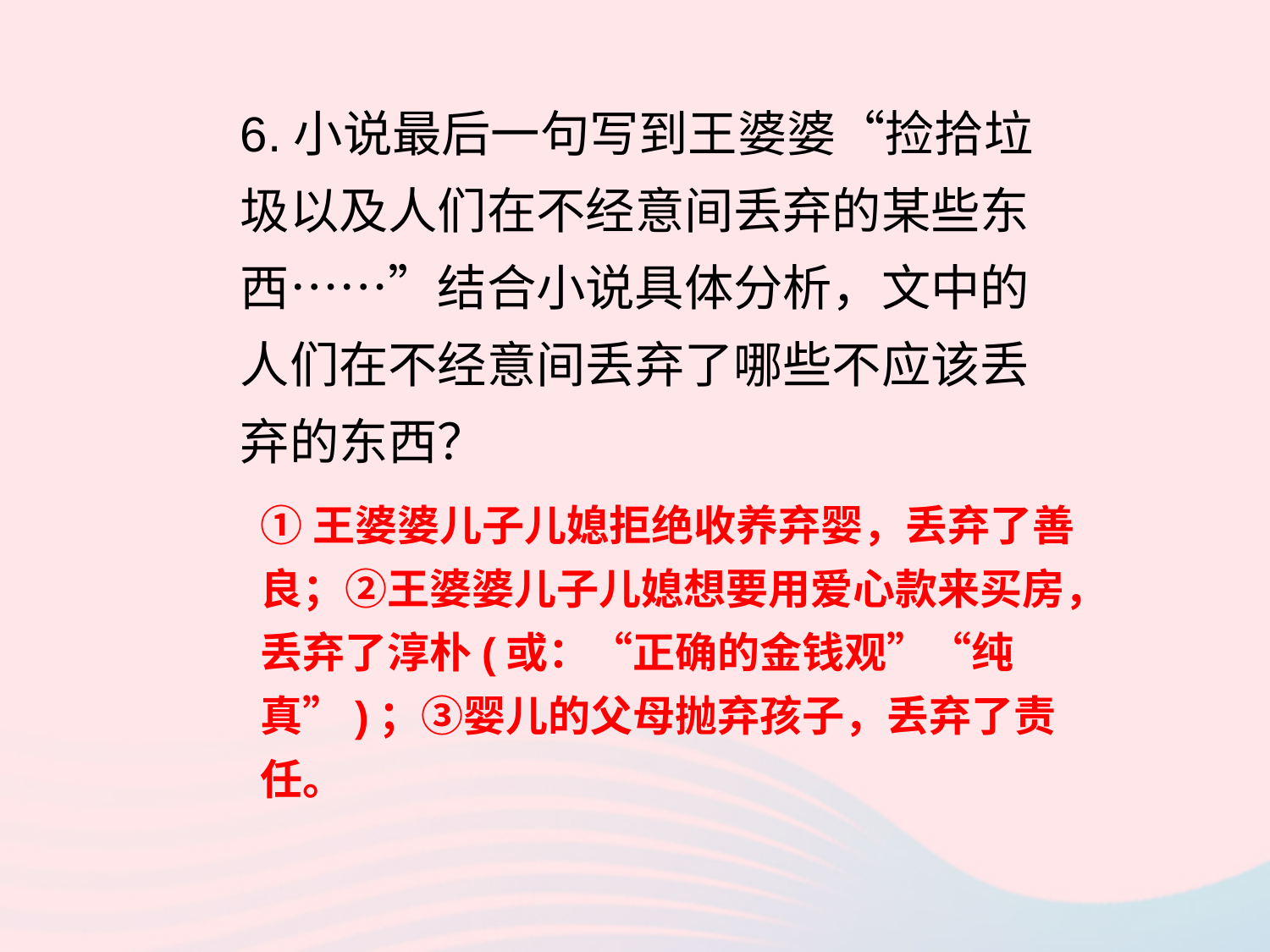

6.小说最后一句写到王婆婆“捡拾垃圾以及人们在不经意间丢弃的某些东西……”结合小说具体分析，文中的人们在不经意间丢弃了哪些不应该丢弃的东西？
①王婆婆儿子儿媳拒绝收养弃婴，丢弃了善良；②王婆婆儿子儿媳想要用爱心款来买房，丢弃了淳朴(或：“正确的金钱观”“纯真”)；③婴儿的父母抛弃孩子，丢弃了责任。